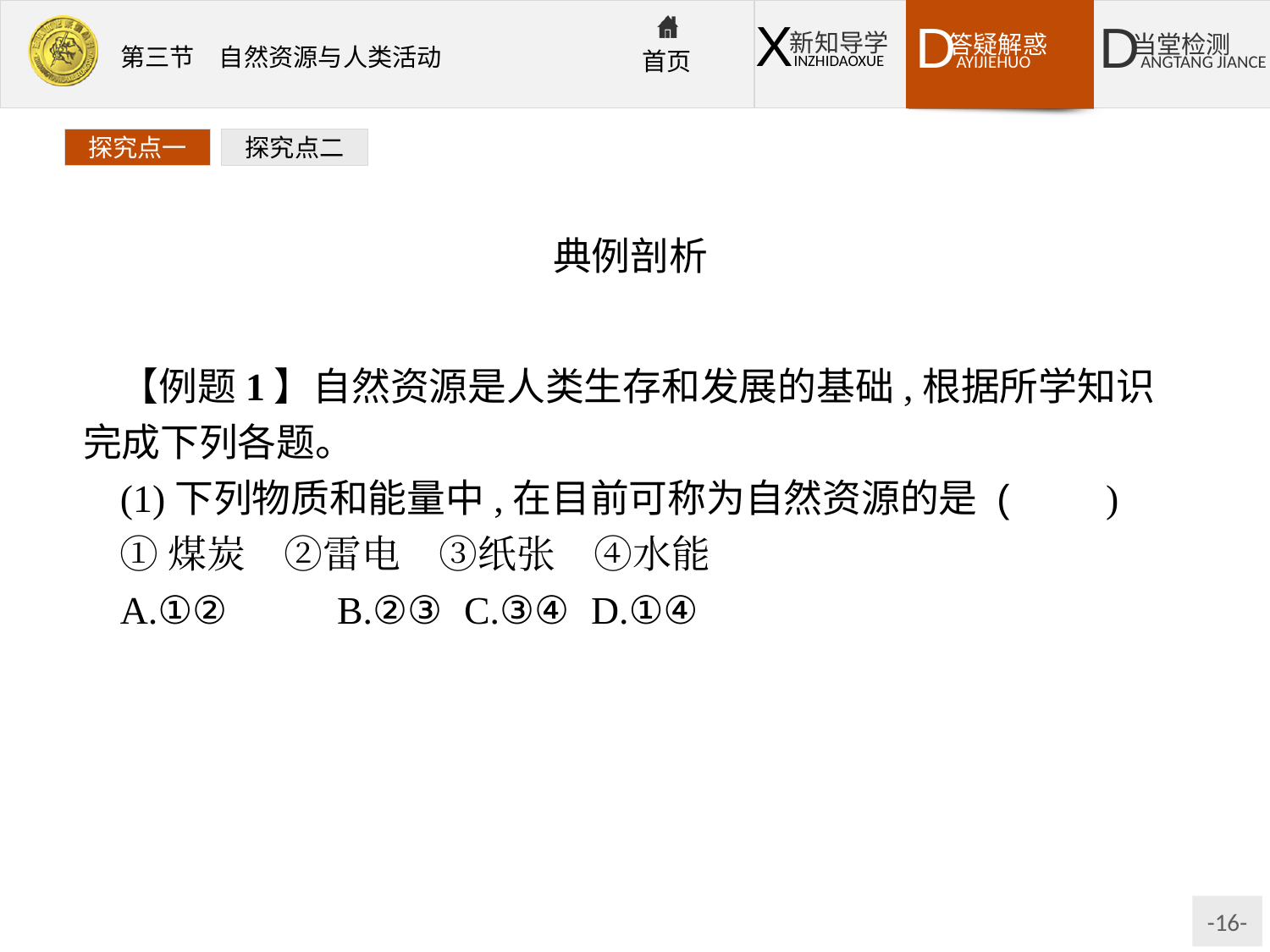

探究点一
探究点二
典例剖析
【例题1】自然资源是人类生存和发展的基础,根据所学知识完成下列各题。
(1)下列物质和能量中,在目前可称为自然资源的是 (　　)
①煤炭　②雷电　③纸张　④水能
A.①②	B.②③	C.③④	D.①④